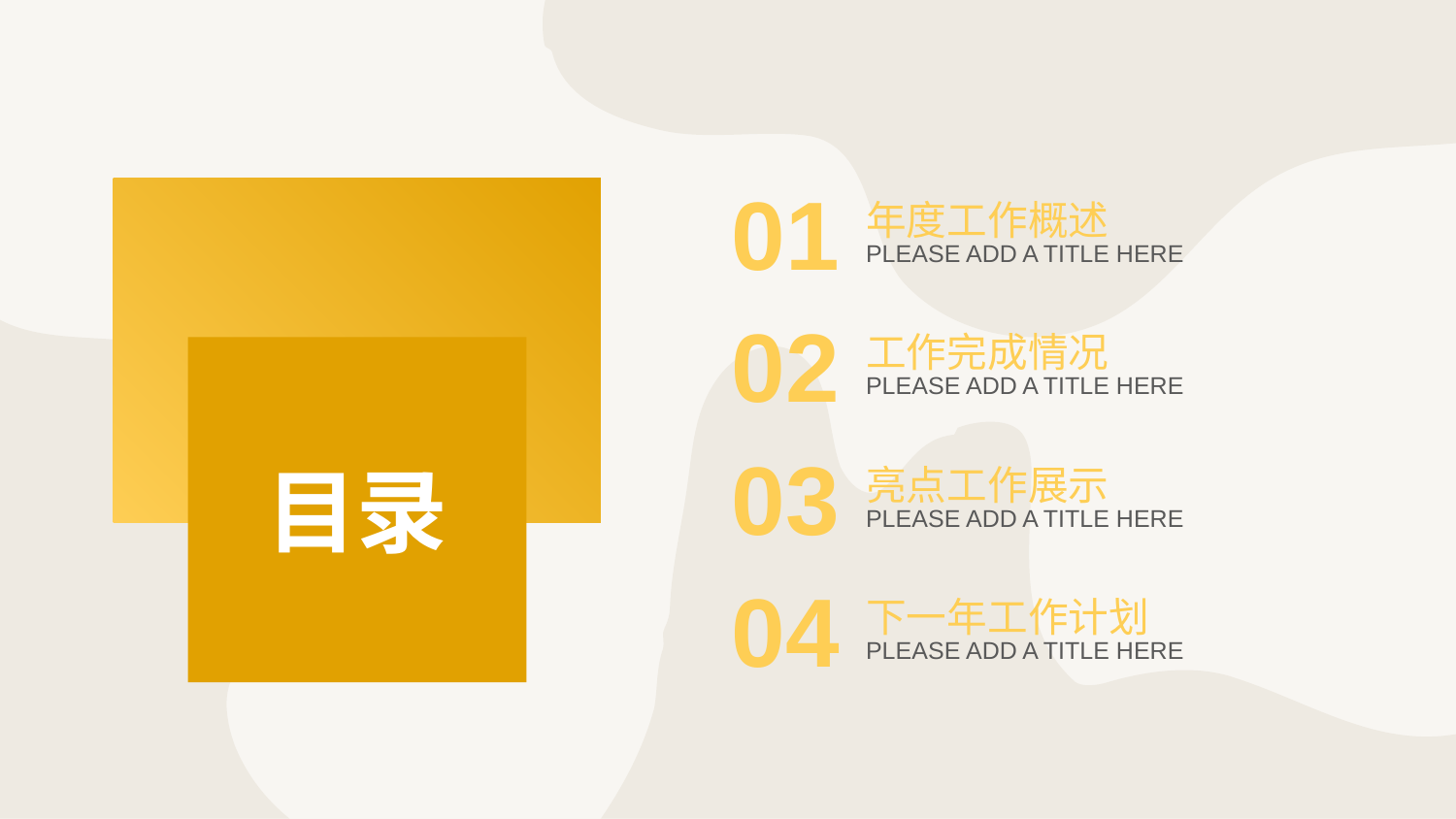

年度工作概述
PLEASE ADD A TITLE HERE
工作完成情况
PLEASE ADD A TITLE HERE
亮点工作展示
PLEASE ADD A TITLE HERE
下一年工作计划
PLEASE ADD A TITLE HERE